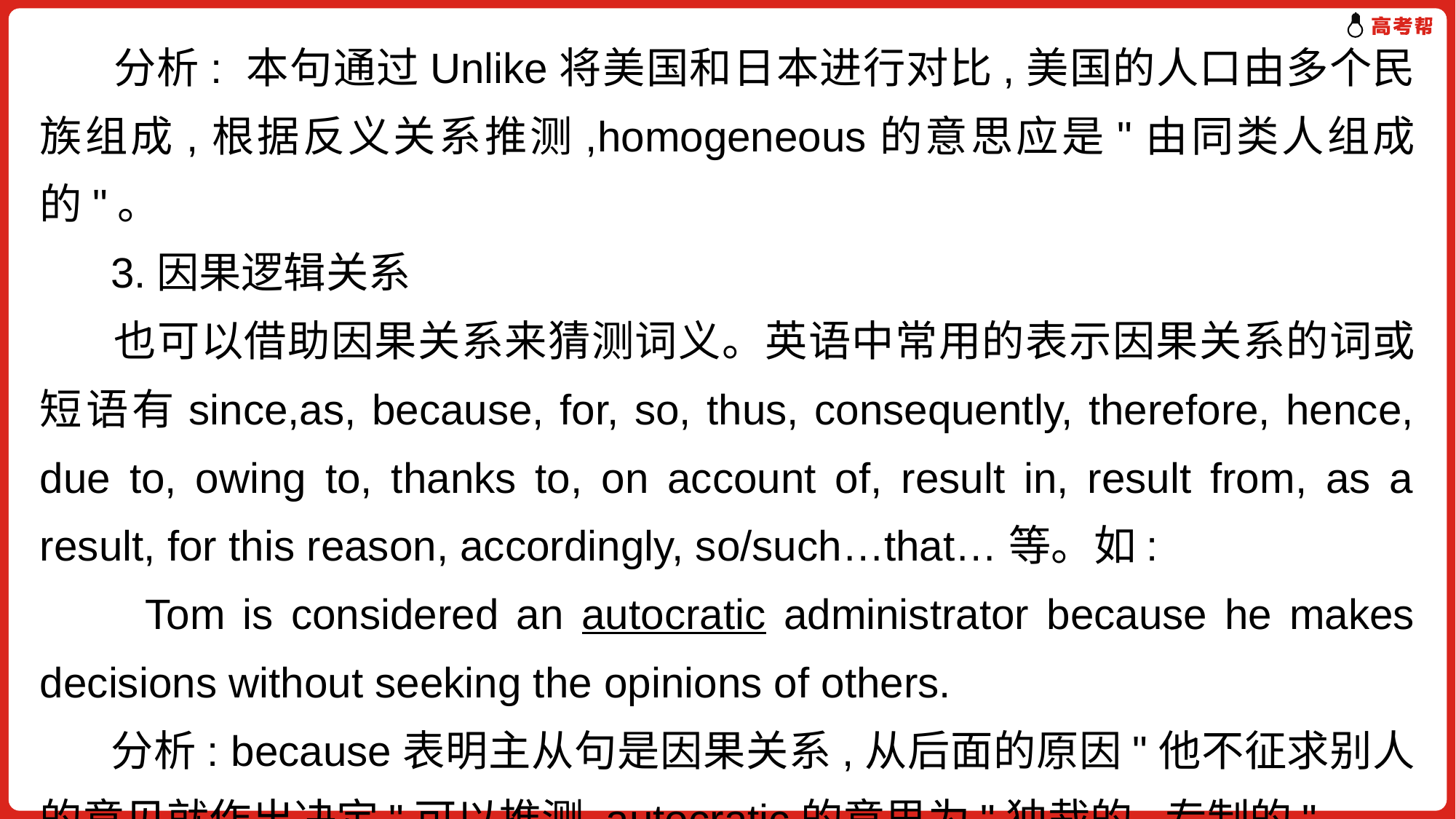

分析: 本句通过Unlike将美国和日本进行对比,美国的人口由多个民族组成,根据反义关系推测,homogeneous的意思应是"由同类人组成的"。
      3.因果逻辑关系
      也可以借助因果关系来猜测词义。英语中常用的表示因果关系的词或短语有since,as, because, for, so, thus, consequently, therefore, hence, due to, owing to, thanks to, on account of, result in, result from, as a result, for this reason, accordingly, so/such…that…等。如:
      Tom is considered an autocratic administrator because he makes decisions without seeking the opinions of others.
      分析: because表明主从句是因果关系,从后面的原因"他不征求别人的意见就作出决定"可以推测,autocratic的意思为"独裁的,专制的"。